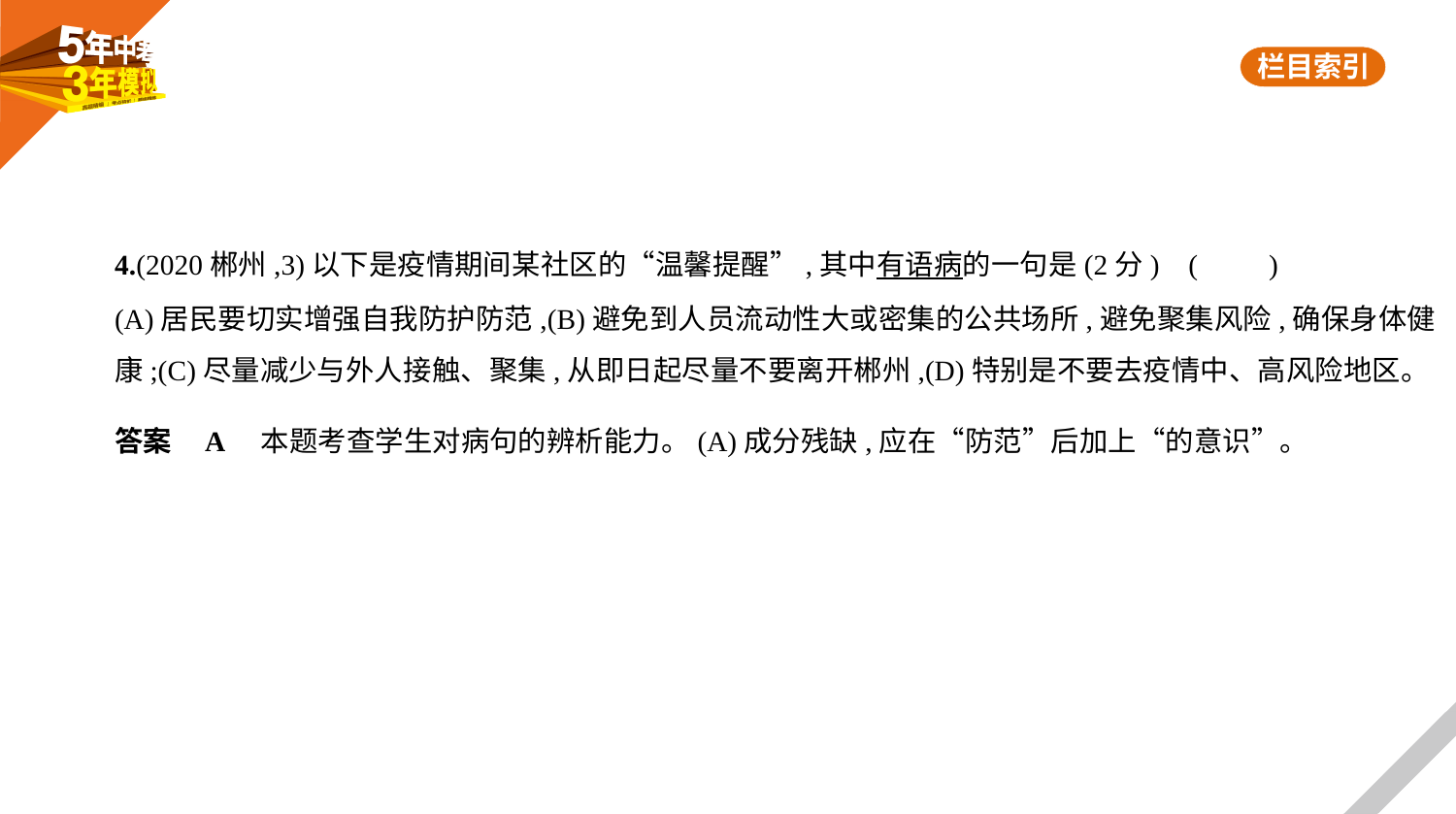

4.(2020郴州,3)以下是疫情期间某社区的“温馨提醒”,其中有语病的一句是(2分) (　　)
(A)居民要切实增强自我防护防范,(B)避免到人员流动性大或密集的公共场所,避免聚集风险,确保身体健
康;(C)尽量减少与外人接触、聚集,从即日起尽量不要离开郴州,(D)特别是不要去疫情中、高风险地区。
答案    A　本题考查学生对病句的辨析能力。(A)成分残缺,应在“防范”后加上“的意识”。